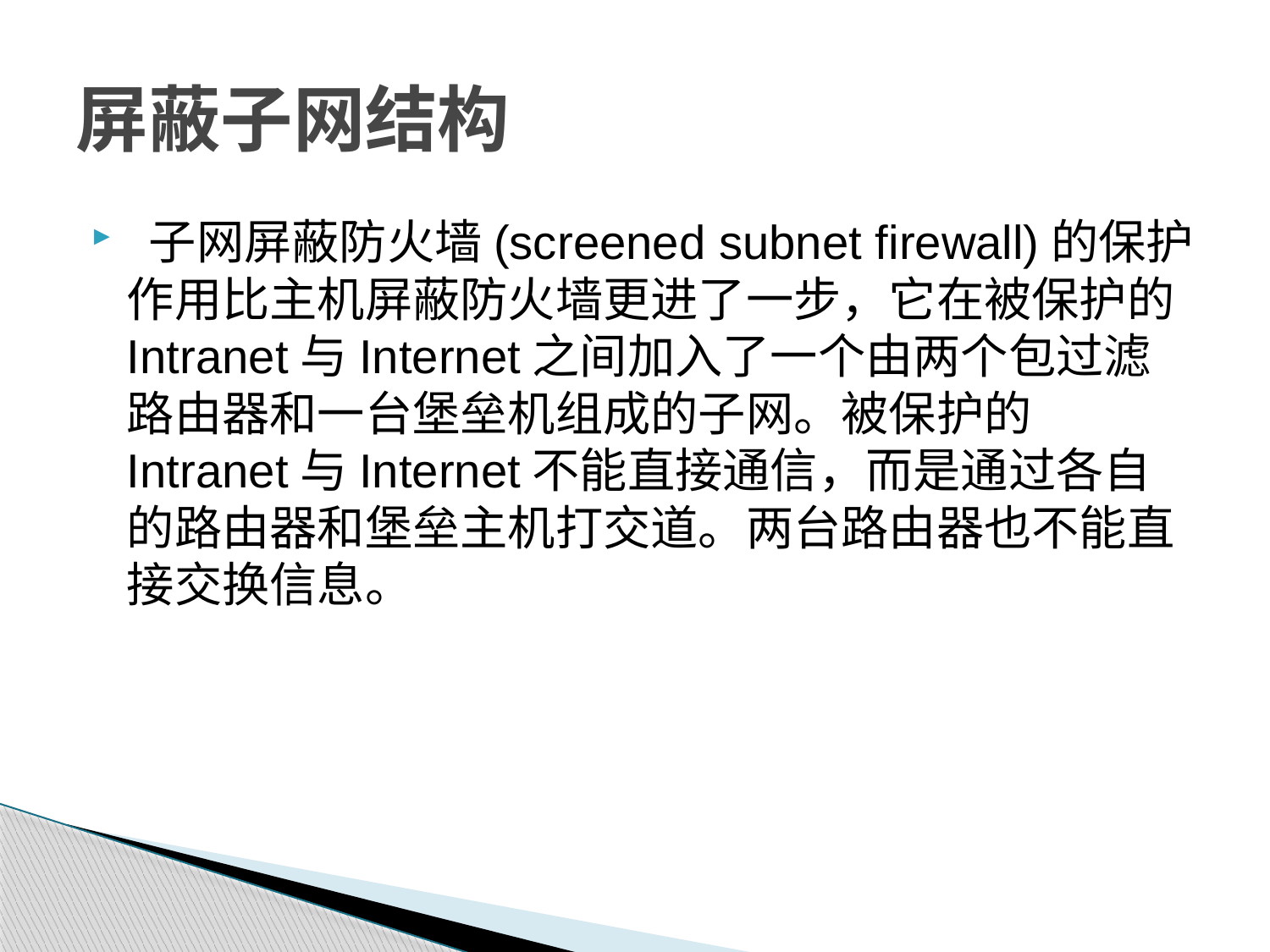

# 屏蔽子网结构
 子网屏蔽防火墙(screened subnet firewall)的保护作用比主机屏蔽防火墙更进了一步，它在被保护的Intranet与Internet之间加入了一个由两个包过滤路由器和一台堡垒机组成的子网。被保护的Intranet与Internet不能直接通信，而是通过各自的路由器和堡垒主机打交道。两台路由器也不能直接交换信息。